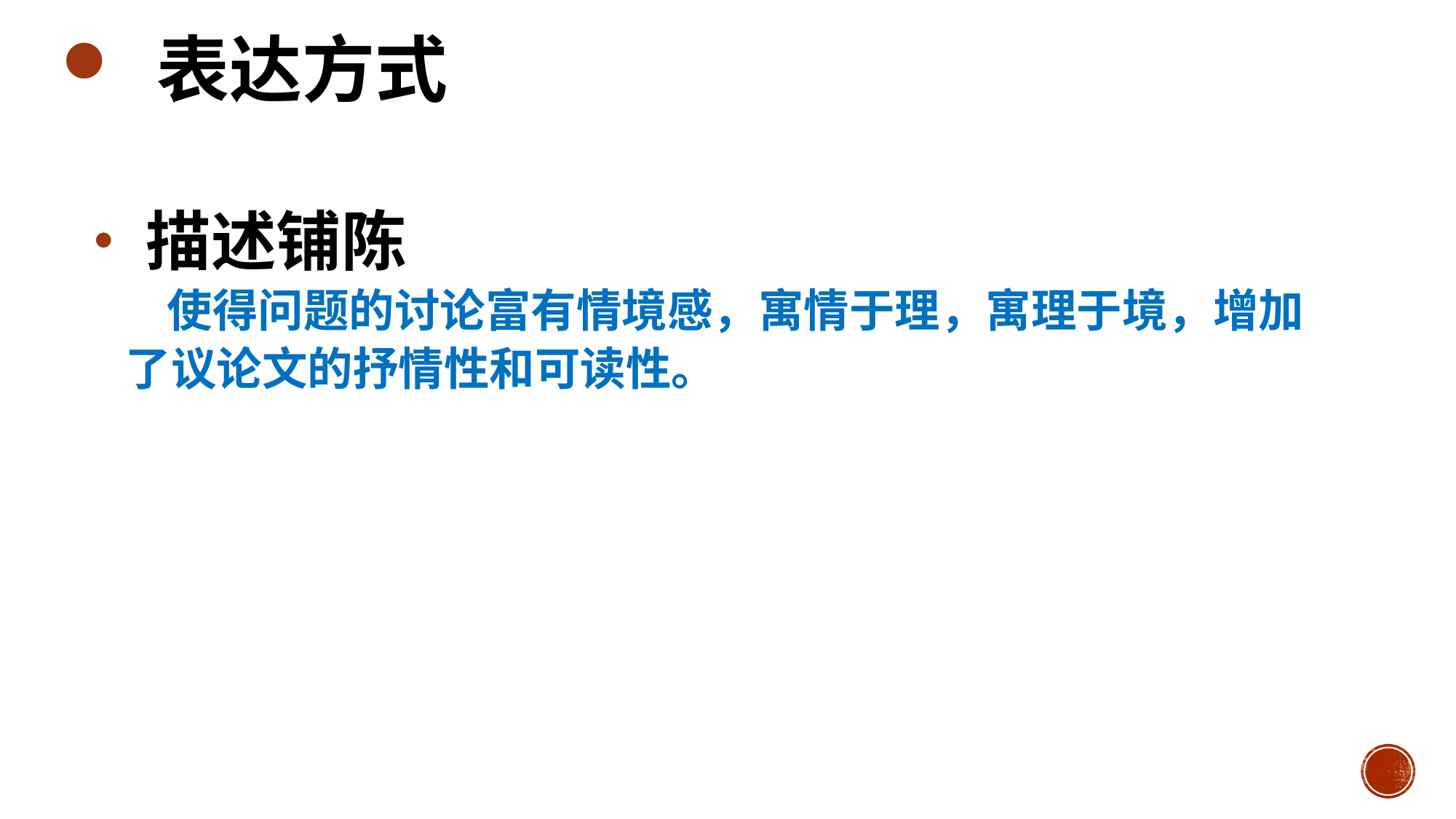

表达方式

 描述铺陈
      使得问题的讨论富有情境感，寓情于理，寓理于境，增加
  了议论文的抒情性和可读性。